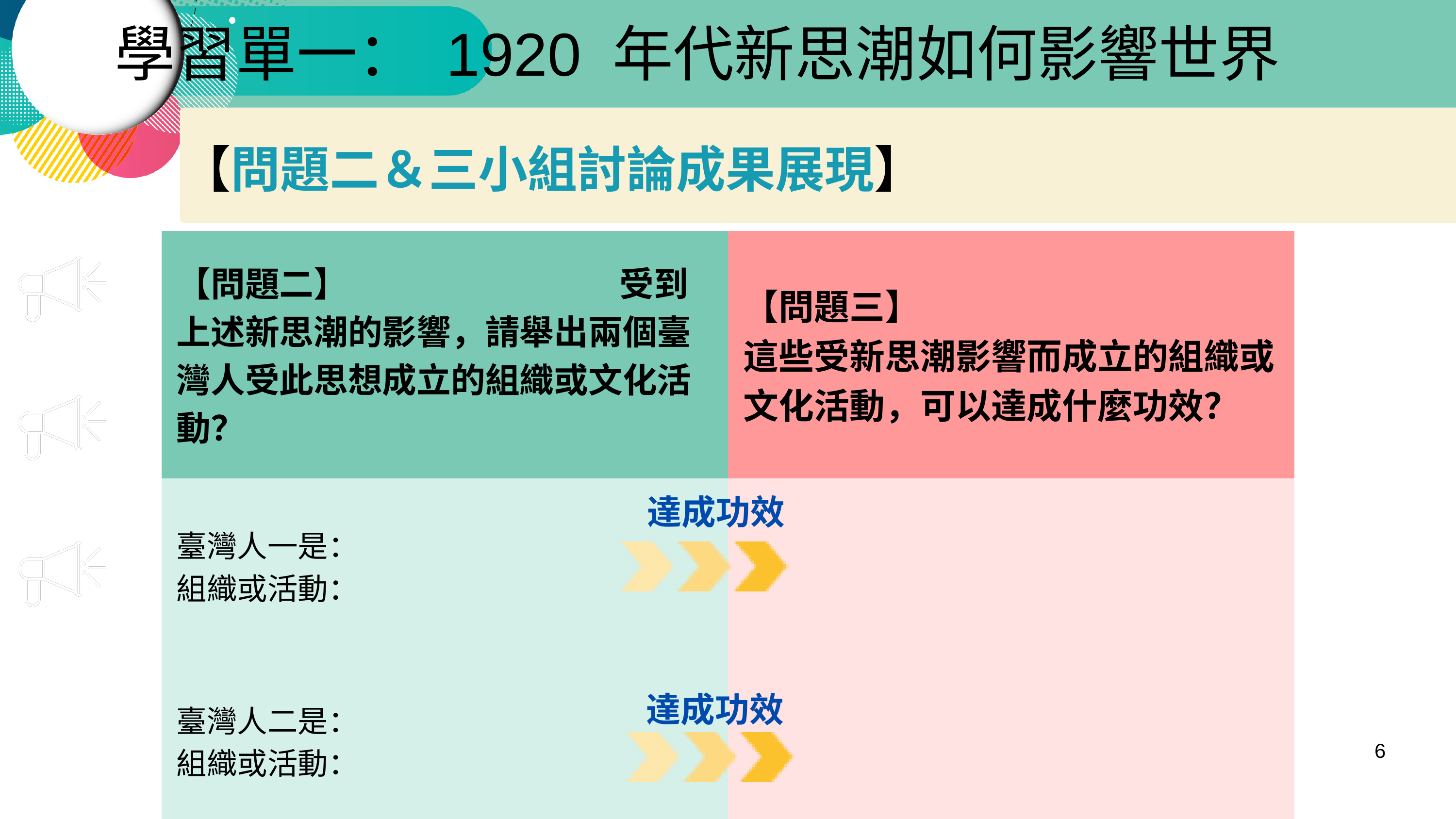

學習單一： 1920 年代新思潮如何影響世界

【問題二＆三小組討論成果展現】
| 【問題二】 受到上述新思潮的影響，請舉出兩個臺灣人受此思想成立的組織或文化活動？ | 【問題三】 這些受新思潮影響而成立的組織或文化活動，可以達成什麼功效？ |
| --- | --- |
| 臺灣人一是： 組織或活動： |  |
| 臺灣人二是： 組織或活動： |  |

達成功效

達成功效

6